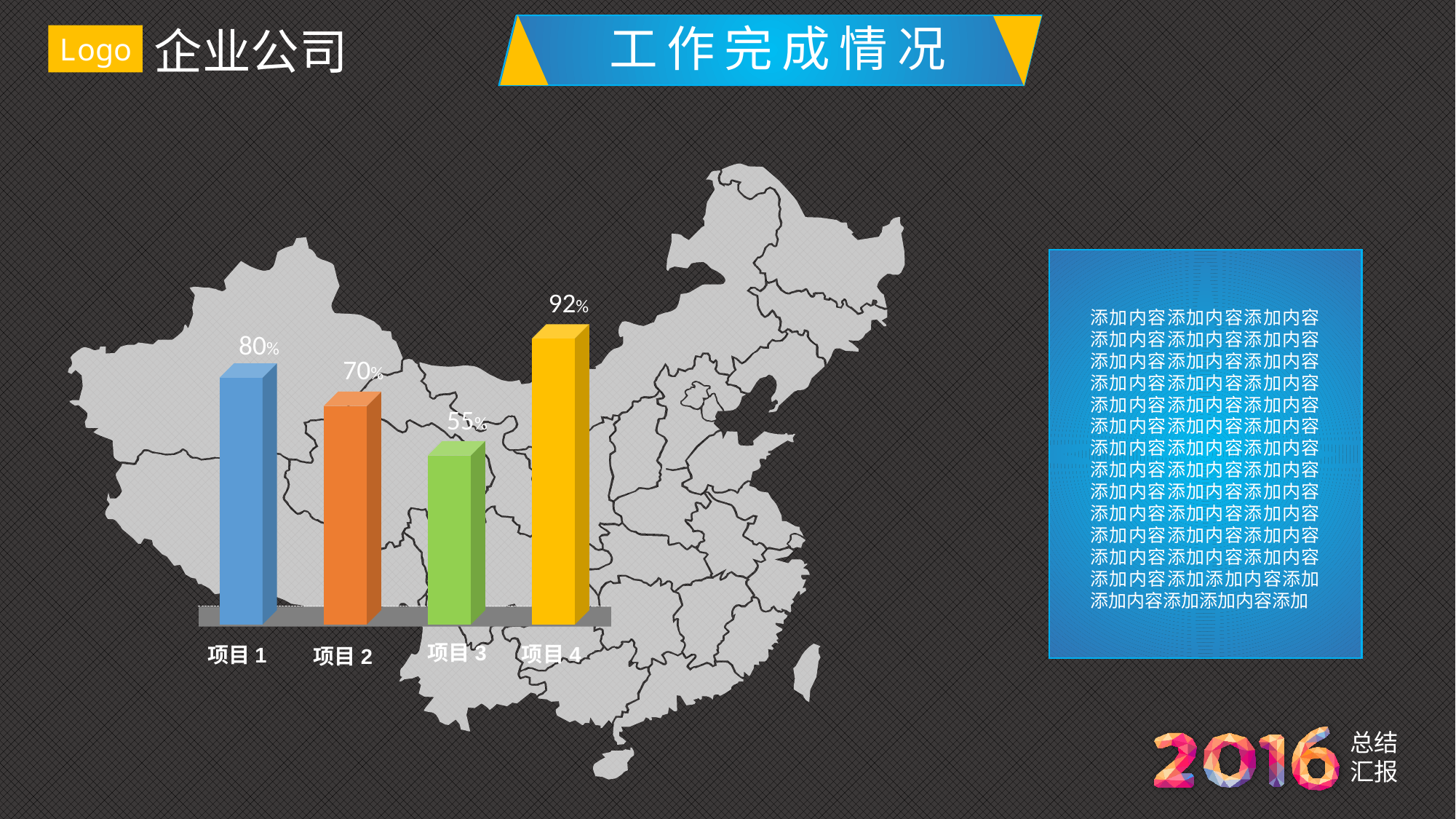

工作完成情况

92%
80%

70%

55%

项目3
项目4
项目1
项目2

添加内容添加内容添加内容添加内容添加内容添加内容添加内容添加内容添加内容添加内容添加内容添加内容添加内容添加内容添加内容添加内容添加内容添加内容添加内容添加内容添加内容添加内容添加内容添加内容添加内容添加内容添加内容添加内容添加内容添加内容添加内容添加内容添加内容添加内容添加内容添加内容添加内容添加添加内容添加添加内容添加添加内容添加